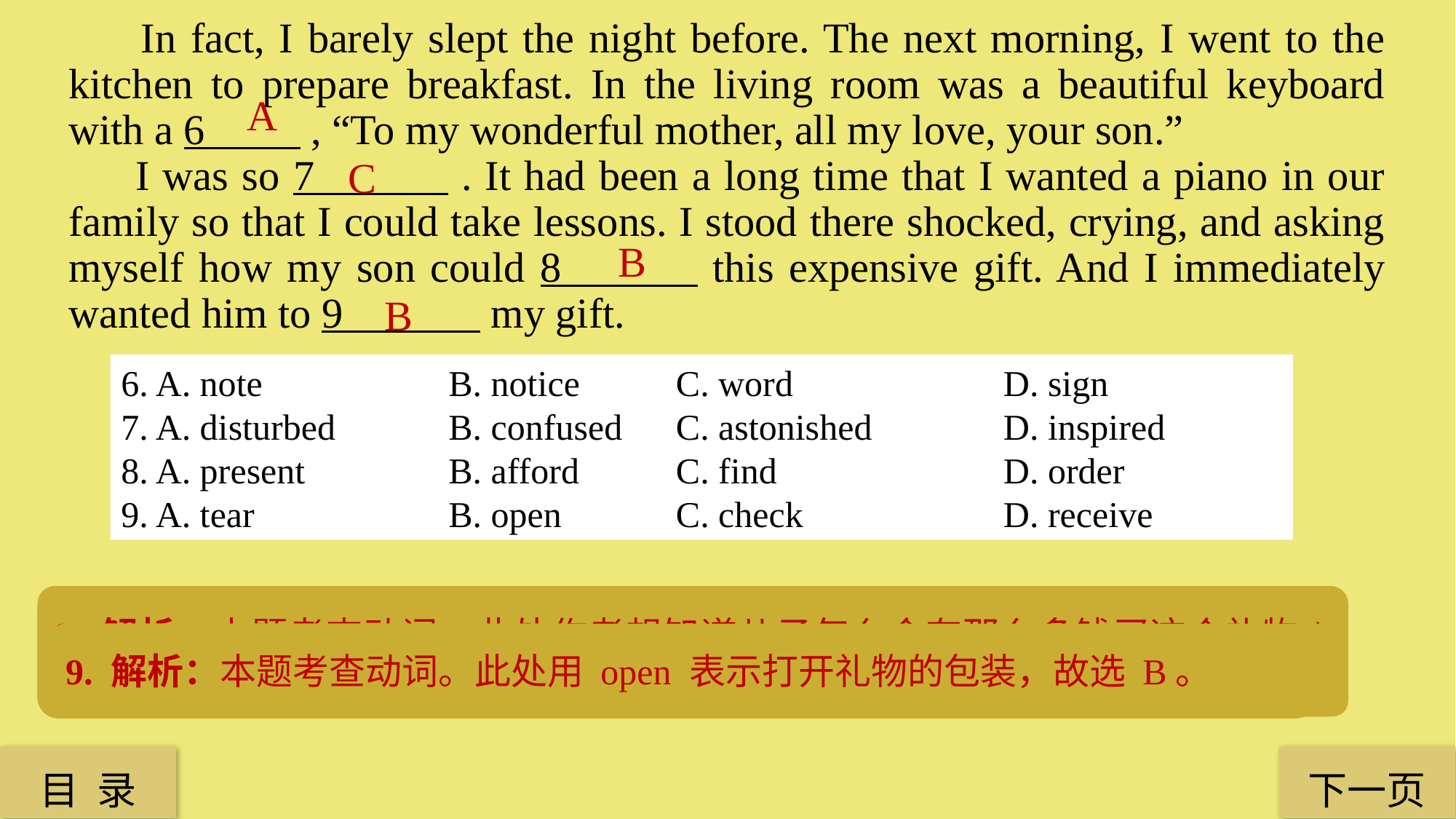

In fact, I barely slept the night before. The next morning, I went to the kitchen to prepare breakfast. In the living room was a beautiful keyboard with a 6          , “To my wonderful mother, all my love, your son.”
     I was so 7           . It had been a long time that I wanted a piano in our family so that I could take lessons. I stood there shocked, crying, and asking myself how my son could 8          this expensive gift. And I immediately wanted him to 9              my gift.
A
C
 B
B
6. A. note 		B. notice 	 C. word 		 D. sign
7. A. disturbed 	B. confused 	 C. astonished 		 D. inspired
8. A. present 	 	B. afford 	 C. find    	 	 D. order
9. A. tear 		B. open 	 C. check 		 D. receive
6. 解析：本题考查名词。note 在此指“字条，便条”，故选 A。
8. 解析：本题考查动词。此处作者想知道儿子怎么会有那么多钱买这个礼物，afford 指“付得起钱，买得起”，故选 B。
7. 解析：本题考查形容词。作者没想到儿子会给自己买 keyboard，感到很吃惊。另外，根据下文的“I stood there shocked.”也可推知答案，故选 C。
9. 解析：本题考查动词。此处用 open 表示打开礼物的包装，故选 B。